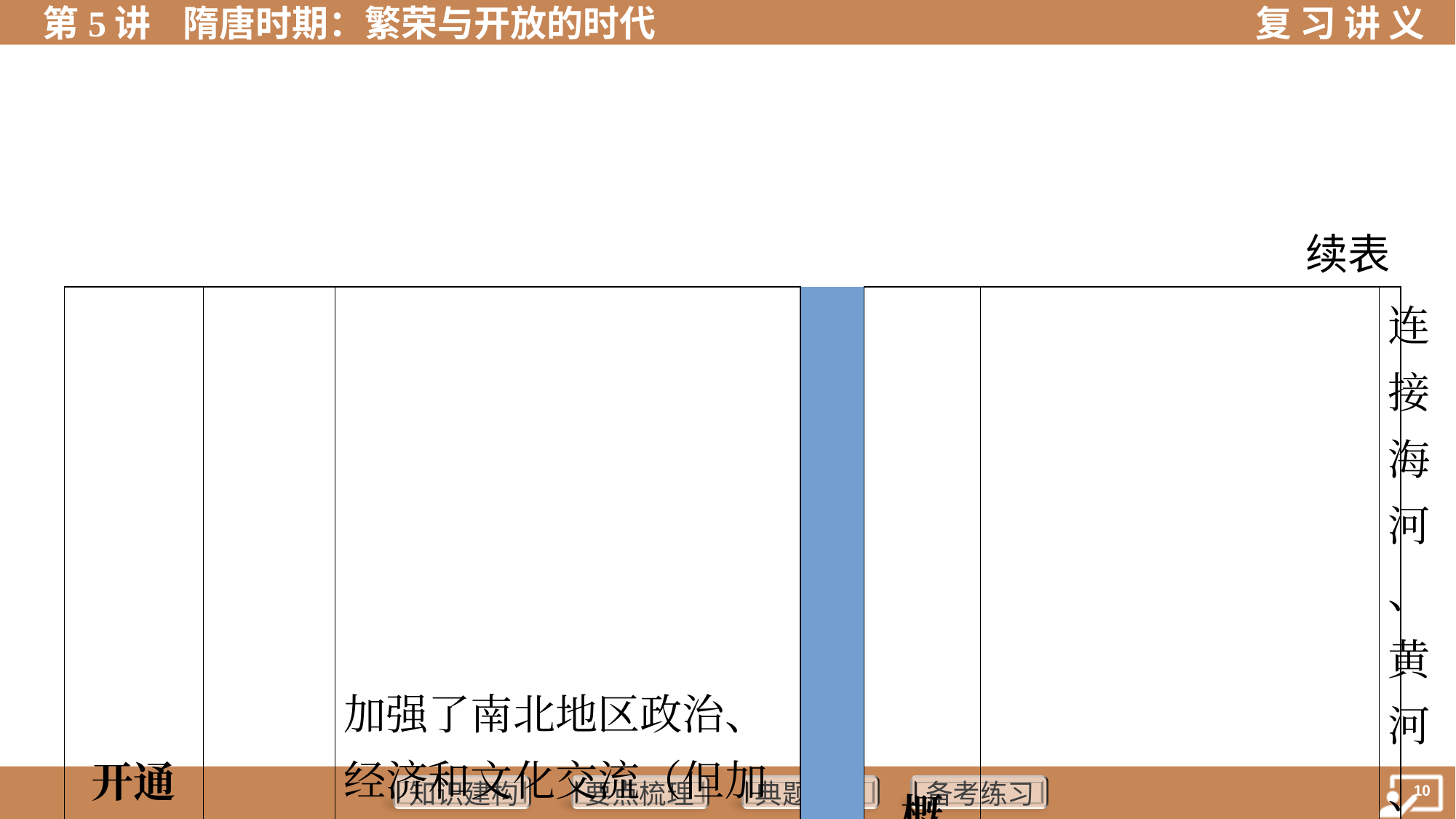

续表
| 开通 大运 河 | 影响 | 加强了南北地区政治、 经济和文化交流（但加重了人民负担，激化了社会矛盾，加速了隋朝的灭亡） |  | 概 况 | 五河 | 连接海河、黄河、淮 河、长江、钱塘江 |  |
| --- | --- | --- | --- | --- | --- | --- | --- |